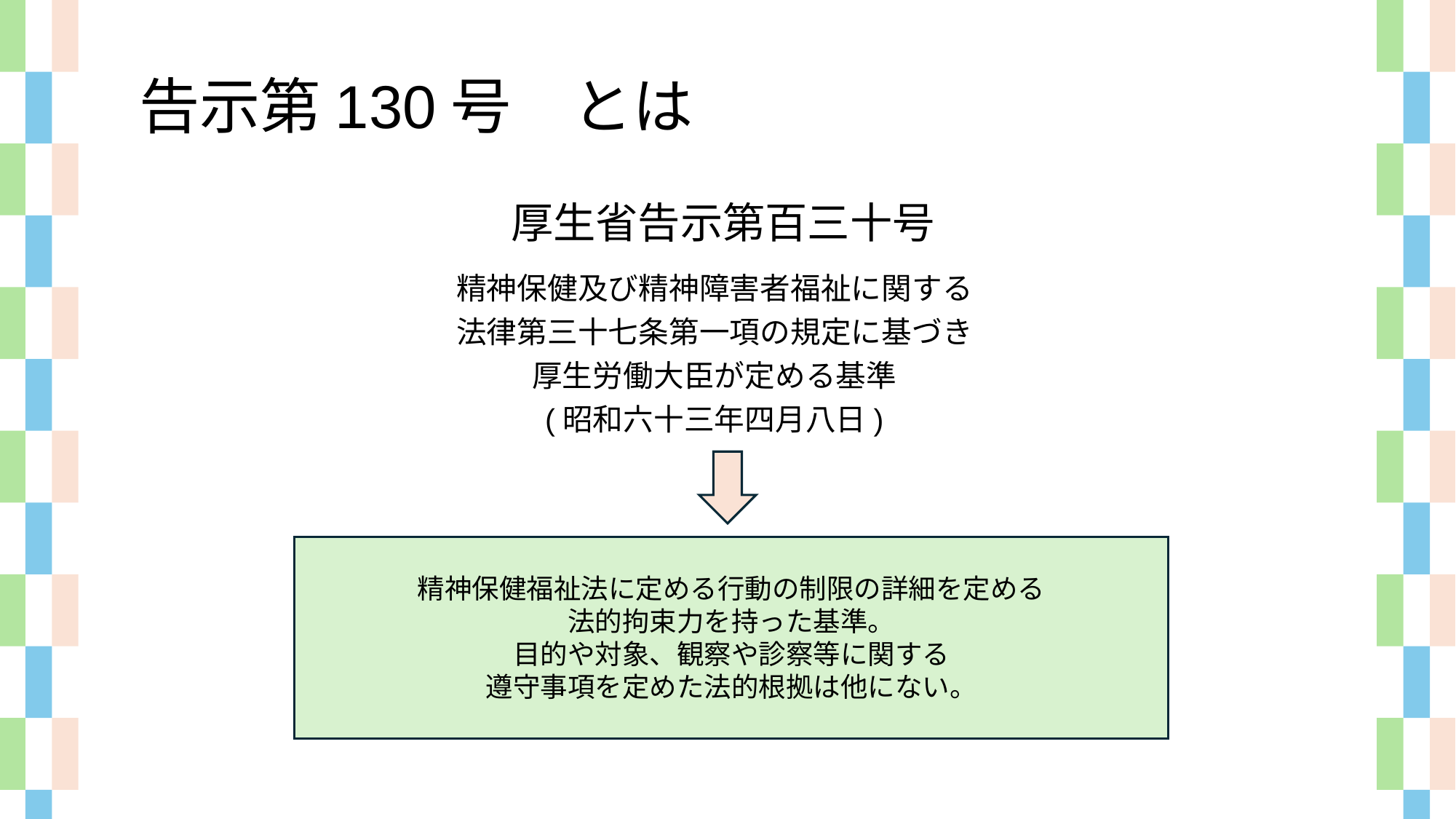

告示第130号　とは
厚生省告示第百三十号
精神保健及び精神障害者福祉に関する
法律第三十七条第一項の規定に基づき
厚生労働大臣が定める基準
(昭和六十三年四月八日)

精神保健福祉法に定める行動の制限の詳細を定める
法的拘束力を持った基準。
目的や対象、観察や診察等に関する
遵守事項を定めた法的根拠は他にない。